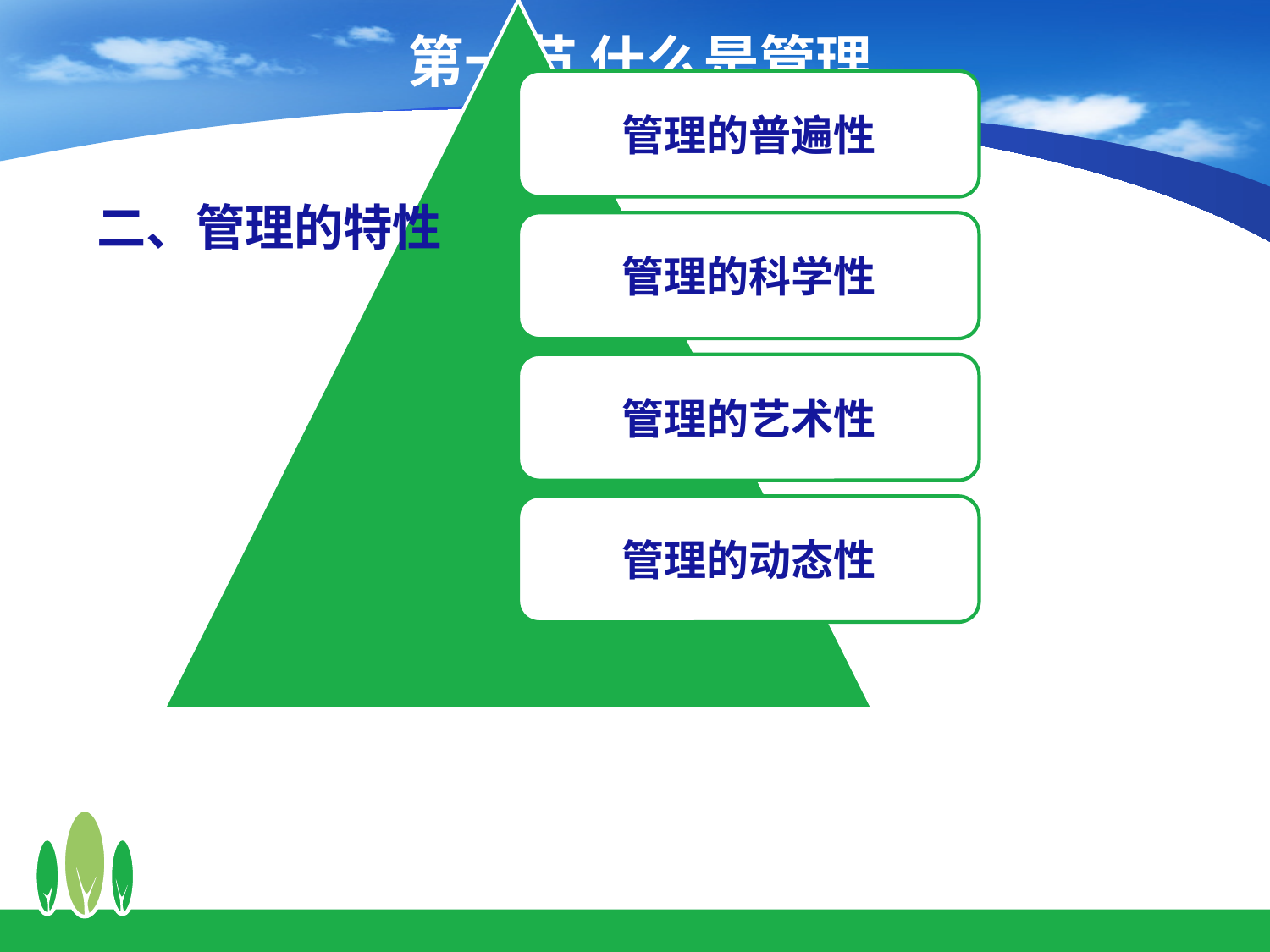

# 第一节 什么是管理
管理的普遍性
管理的科学性
管理的艺术性
管理的动态性
二、管理的特性

6